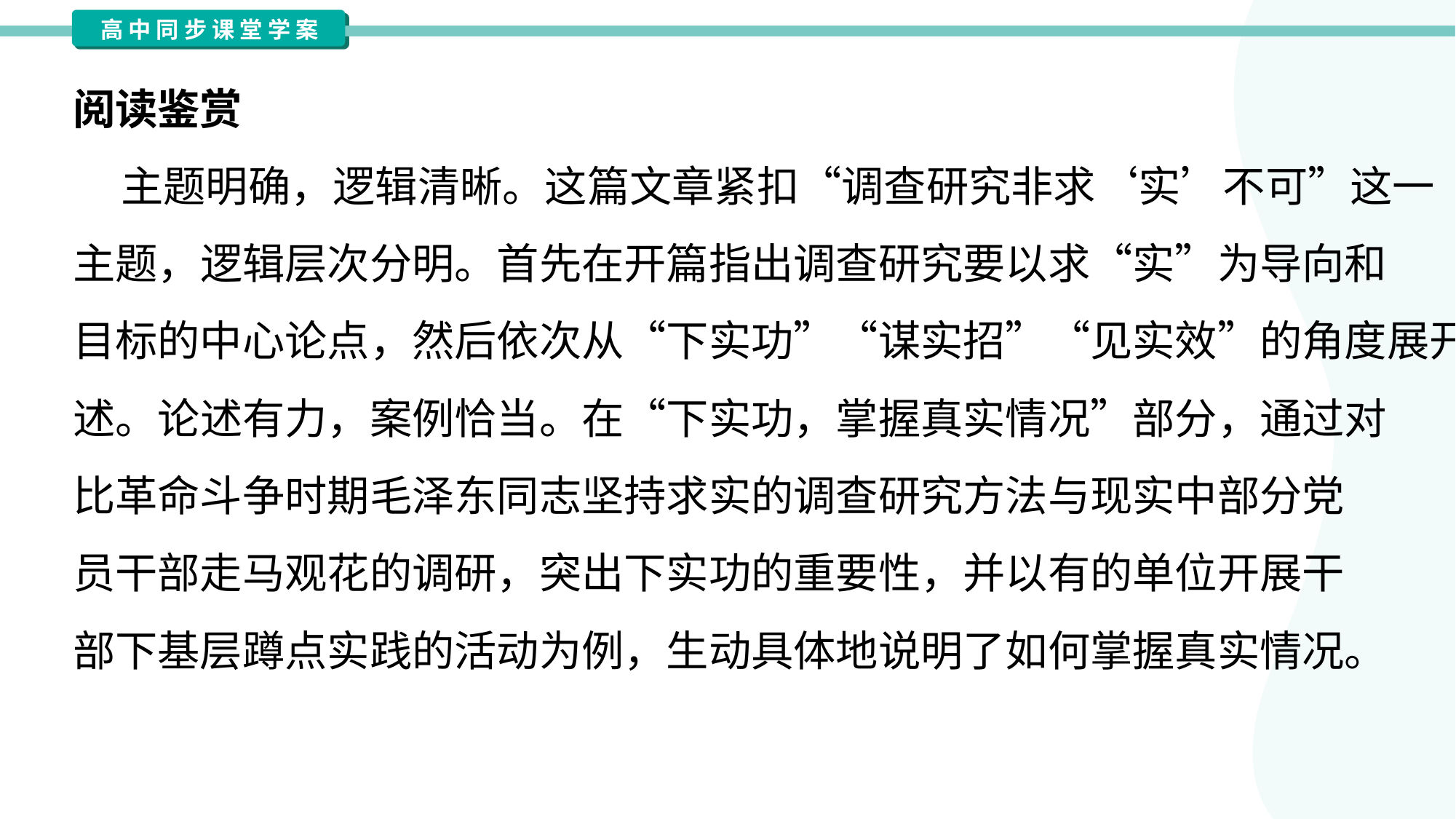

阅读鉴赏
    主题明确，逻辑清晰。这篇文章紧扣“调查研究非求‘实’不可”这一
主题，逻辑层次分明。首先在开篇指出调查研究要以求“实”为导向和
目标的中心论点，然后依次从“下实功”“谋实招”“见实效”的角度展开论
述。论述有力，案例恰当。在“下实功，掌握真实情况”部分，通过对
比革命斗争时期毛泽东同志坚持求实的调查研究方法与现实中部分党
员干部走马观花的调研，突出下实功的重要性，并以有的单位开展干
部下基层蹲点实践的活动为例，生动具体地说明了如何掌握真实情况。